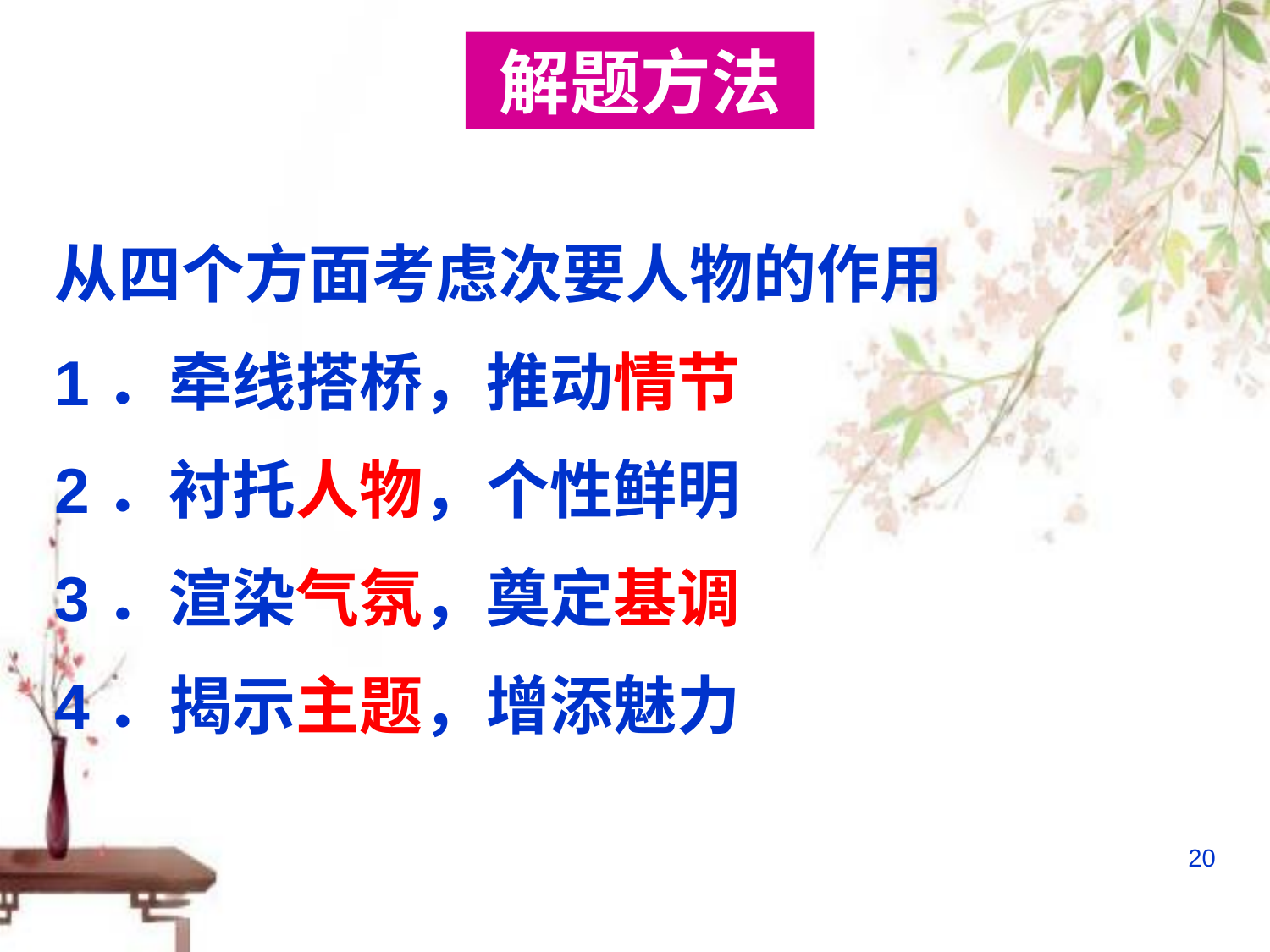

解题方法
从四个方面考虑次要人物的作用
1．牵线搭桥，推动情节
2．衬托人物，个性鲜明
3．渲染气氛，奠定基调
4．揭示主题，增添魅力
20